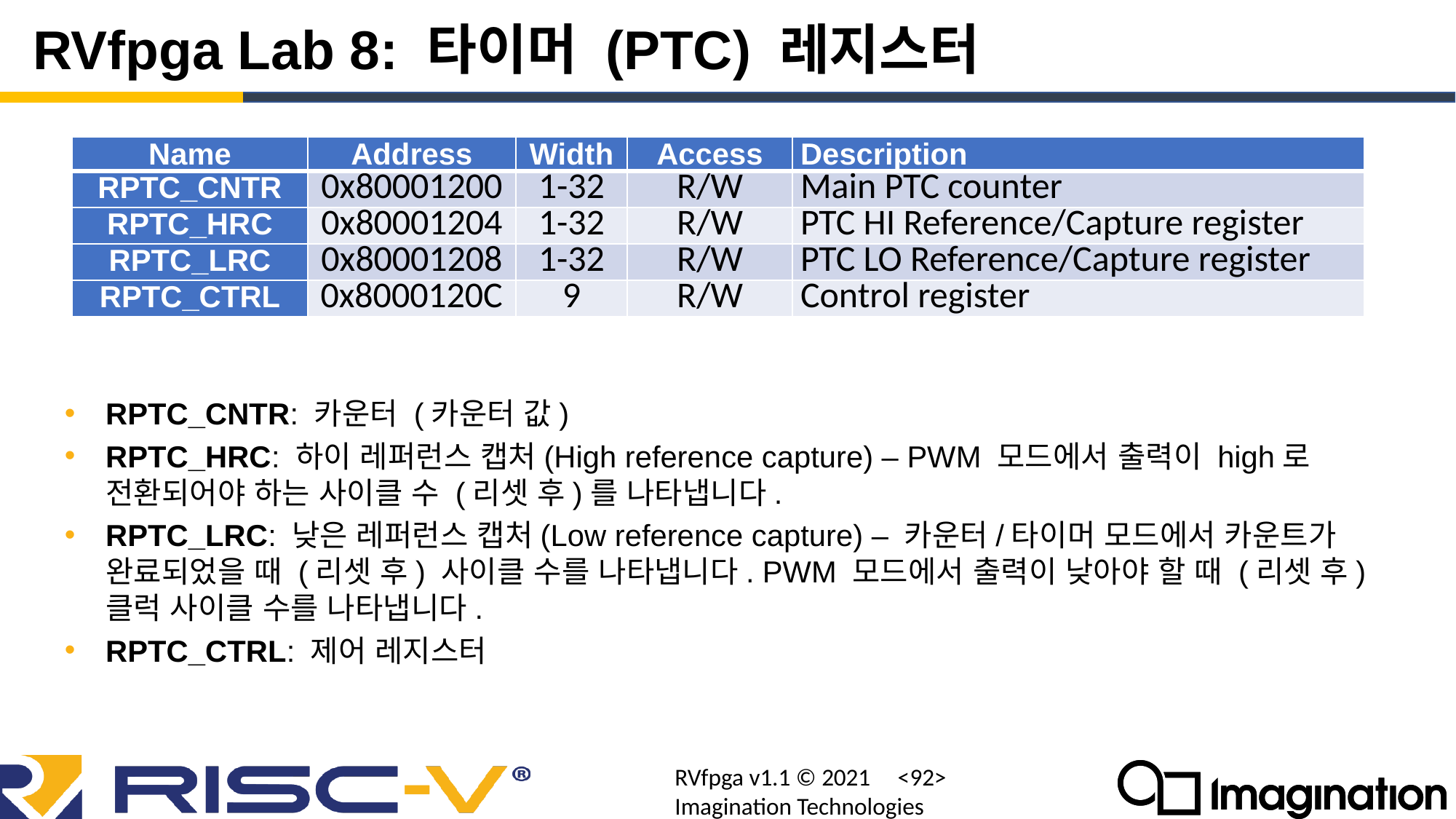

# RVfpga Lab 8: 타이머 (PTC) 레지스터
| Name | Address | Width | Access | Description |
| --- | --- | --- | --- | --- |
| RPTC\_CNTR | 0x80001200 | 1-32 | R/W | Main PTC counter |
| RPTC\_HRC | 0x80001204 | 1-32 | R/W | PTC HI Reference/Capture register |
| RPTC\_LRC | 0x80001208 | 1-32 | R/W | PTC LO Reference/Capture register |
| RPTC\_CTRL | 0x8000120C | 9 | R/W | Control register |
RPTC_CNTR: 카운터 (카운터 값)
RPTC_HRC: 하이 레퍼런스 캡처(High reference capture) – PWM 모드에서 출력이 high로 전환되어야 하는 사이클 수 (리셋 후)를 나타냅니다.
RPTC_LRC: 낮은 레퍼런스 캡처(Low reference capture) – 카운터/타이머 모드에서 카운트가 완료되었을 때 (리셋 후) 사이클 수를 나타냅니다. PWM 모드에서 출력이 낮아야 할 때 (리셋 후) 클럭 사이클 수를 나타냅니다.
RPTC_CTRL: 제어 레지스터